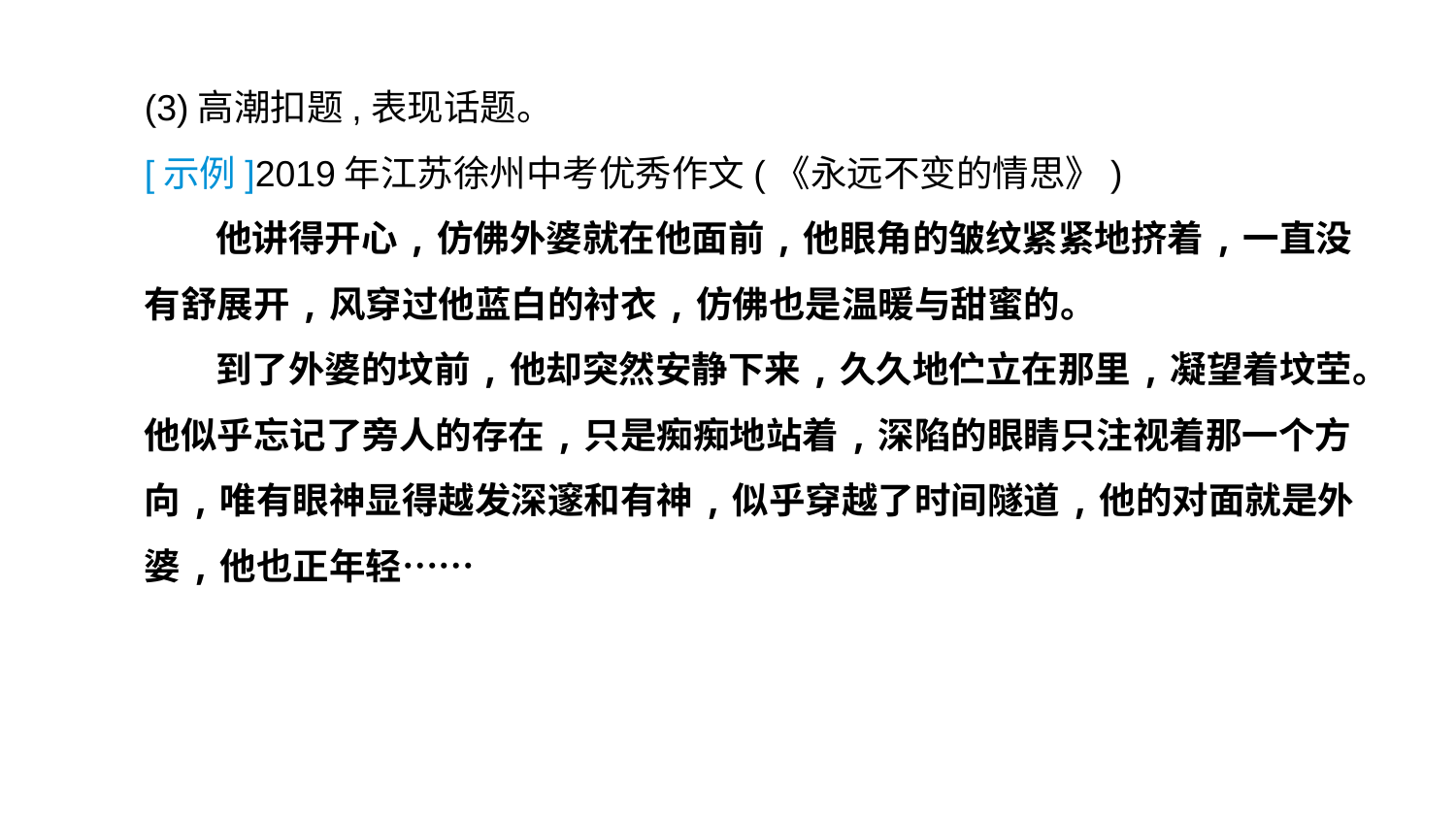

(3)高潮扣题,表现话题。
[示例]2019年江苏徐州中考优秀作文(《永远不变的情思》)
他讲得开心,仿佛外婆就在他面前,他眼角的皱纹紧紧地挤着,一直没有舒展开,风穿过他蓝白的衬衣,仿佛也是温暖与甜蜜的。
到了外婆的坟前,他却突然安静下来,久久地伫立在那里,凝望着坟茔。他似乎忘记了旁人的存在,只是痴痴地站着,深陷的眼睛只注视着那一个方向,唯有眼神显得越发深邃和有神,似乎穿越了时间隧道,他的对面就是外婆,他也正年轻……